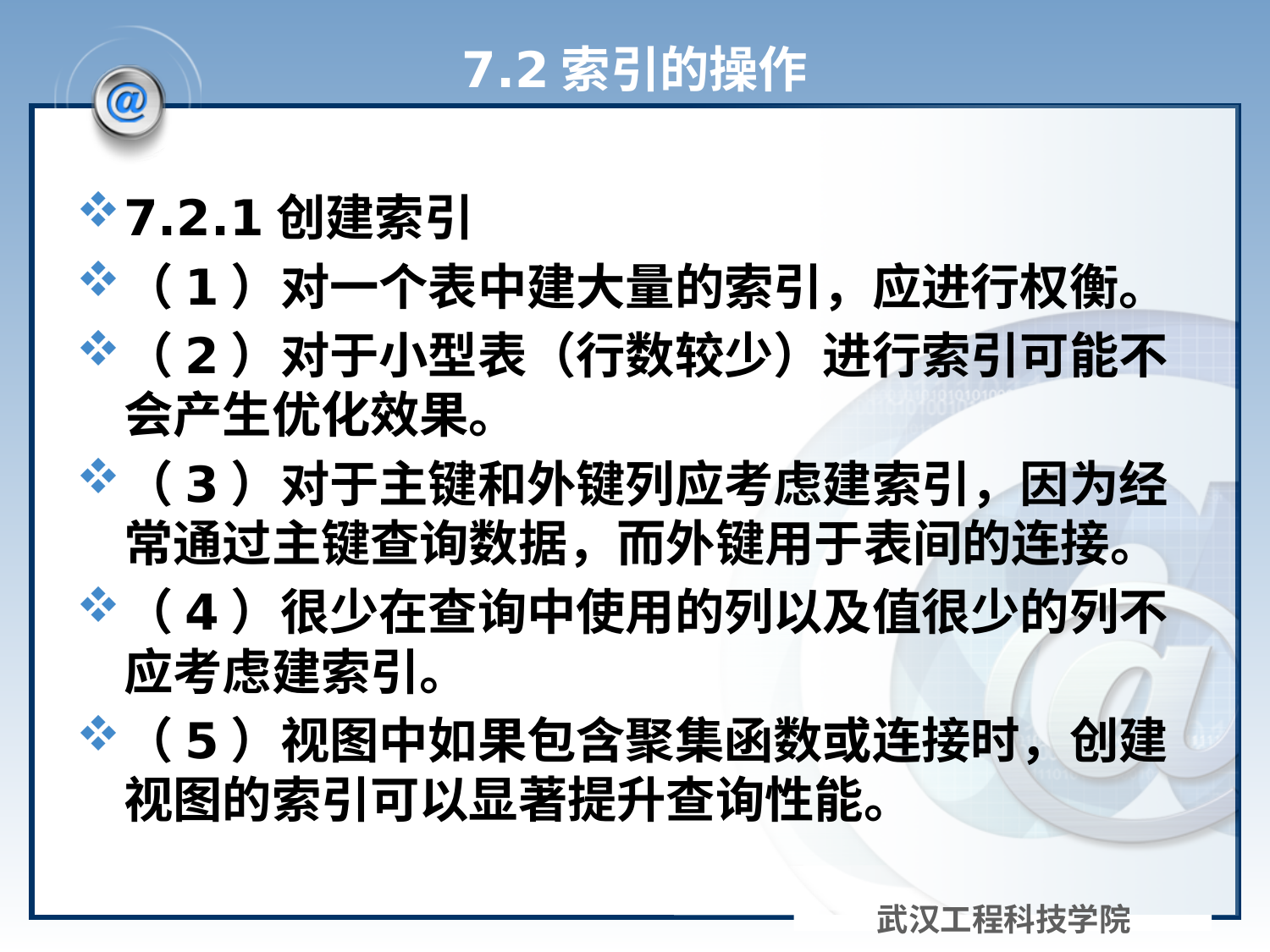

# 7.2索引的操作
7.2.1创建索引
（1）对一个表中建大量的索引，应进行权衡。
（2）对于小型表（行数较少）进行索引可能不会产生优化效果。
（3）对于主键和外键列应考虑建索引，因为经常通过主键查询数据，而外键用于表间的连接。
（4）很少在查询中使用的列以及值很少的列不应考虑建索引。
（5）视图中如果包含聚集函数或连接时，创建视图的索引可以显著提升查询性能。

武汉工程科技学院